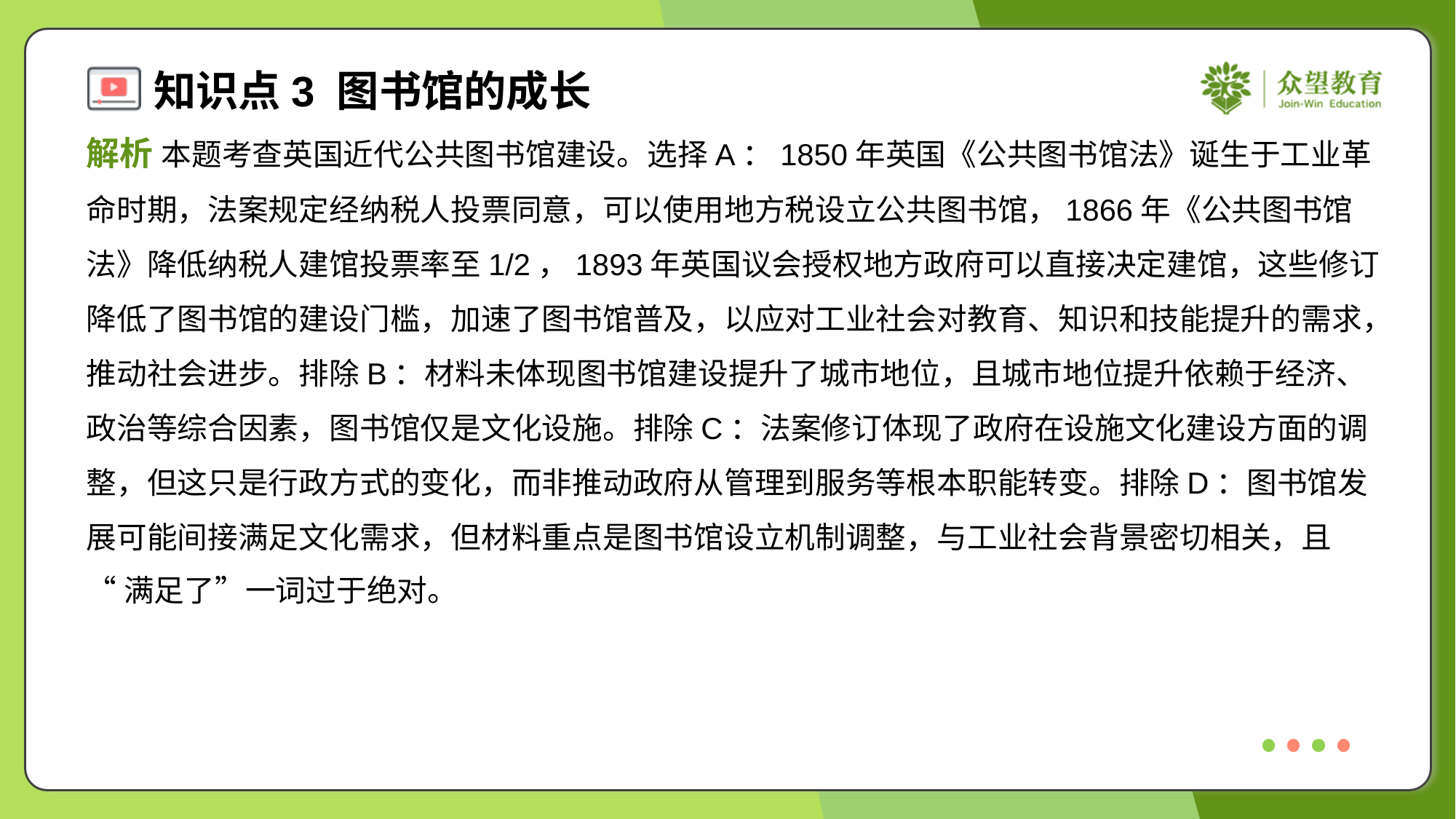

解析 本题考查英国近代公共图书馆建设。选择A：1850年英国《公共图书馆法》诞生于工业革
命时期，法案规定经纳税人投票同意，可以使用地方税设立公共图书馆，1866年《公共图书馆
法》降低纳税人建馆投票率至1/2，1893年英国议会授权地方政府可以直接决定建馆，这些修订
降低了图书馆的建设门槛，加速了图书馆普及，以应对工业社会对教育、知识和技能提升的需求，
推动社会进步。排除B：材料未体现图书馆建设提升了城市地位，且城市地位提升依赖于经济、
政治等综合因素，图书馆仅是文化设施。排除C：法案修订体现了政府在设施文化建设方面的调
整，但这只是行政方式的变化，而非推动政府从管理到服务等根本职能转变。排除D：图书馆发
展可能间接满足文化需求，但材料重点是图书馆设立机制调整，与工业社会背景密切相关，且
“满足了”一词过于绝对。